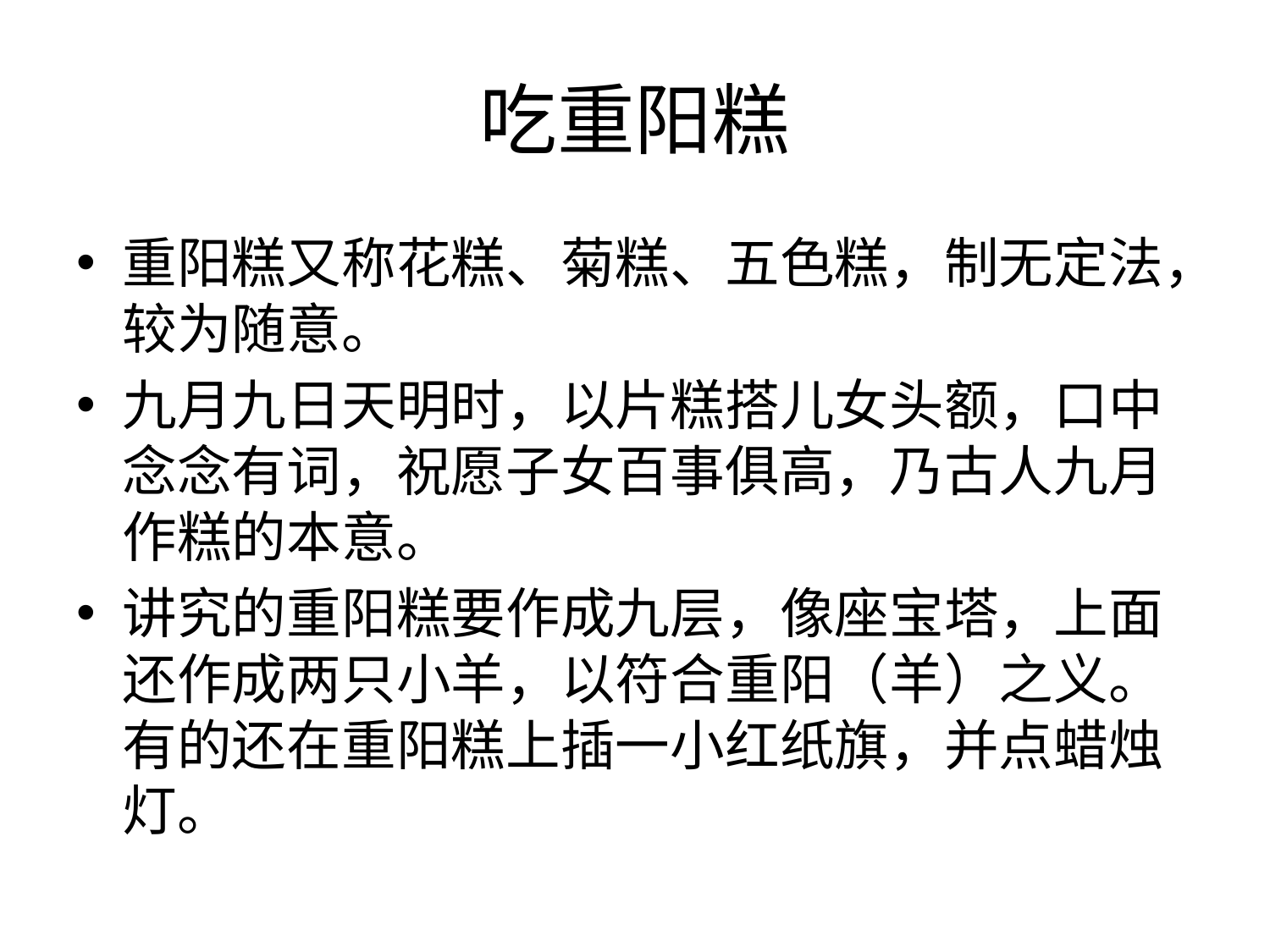

# 吃重阳糕
重阳糕又称花糕、菊糕、五色糕，制无定法，较为随意。
九月九日天明时，以片糕搭儿女头额，口中念念有词，祝愿子女百事俱高，乃古人九月作糕的本意。
讲究的重阳糕要作成九层，像座宝塔，上面还作成两只小羊，以符合重阳（羊）之义。有的还在重阳糕上插一小红纸旗，并点蜡烛灯。